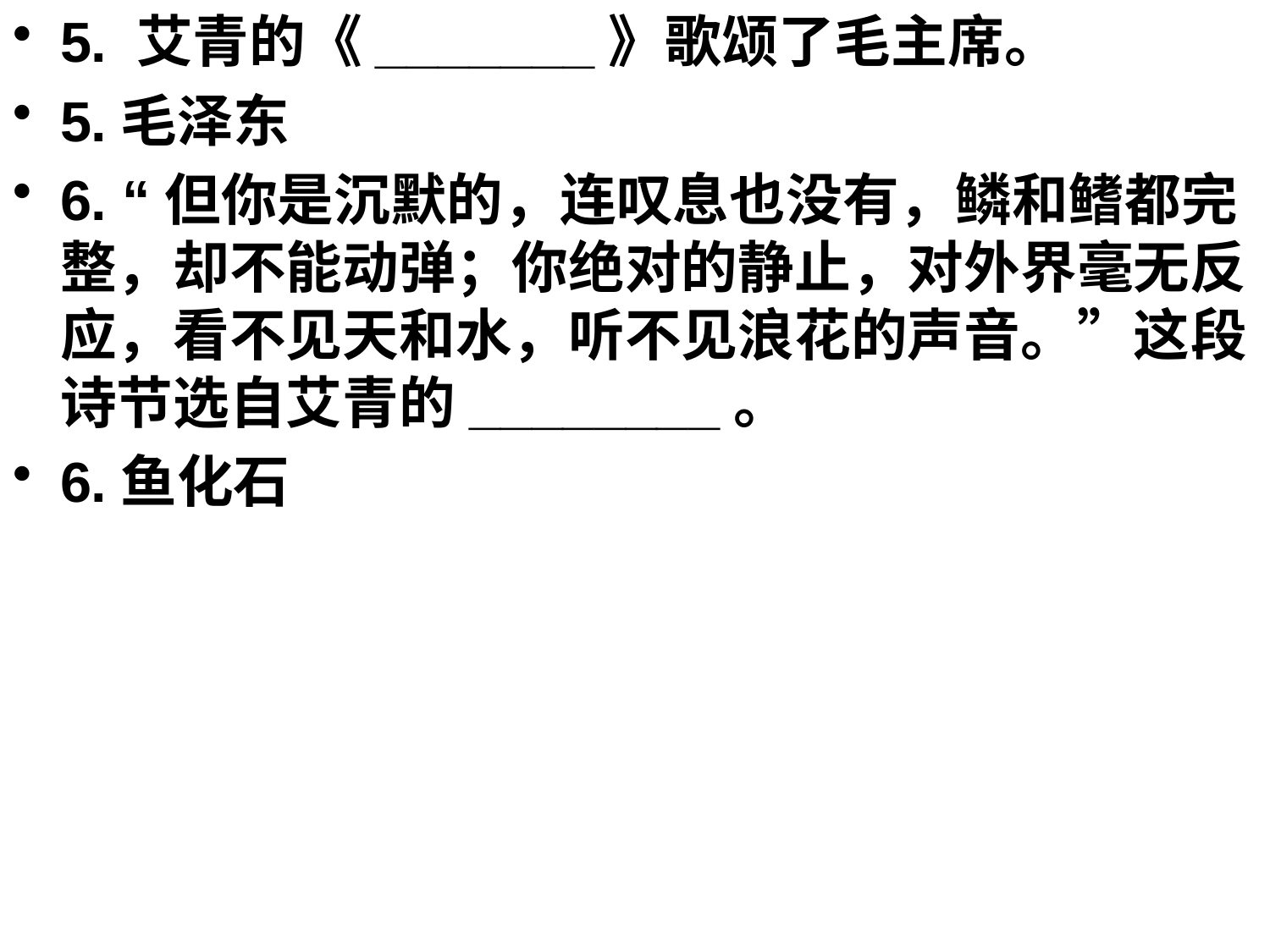

5. 艾青的《_______》歌颂了毛主席。
5.毛泽东
6. “但你是沉默的，连叹息也没有，鳞和鳍都完整，却不能动弹；你绝对的静止，对外界毫无反应，看不见天和水，听不见浪花的声音。”这段诗节选自艾青的________。
6.鱼化石